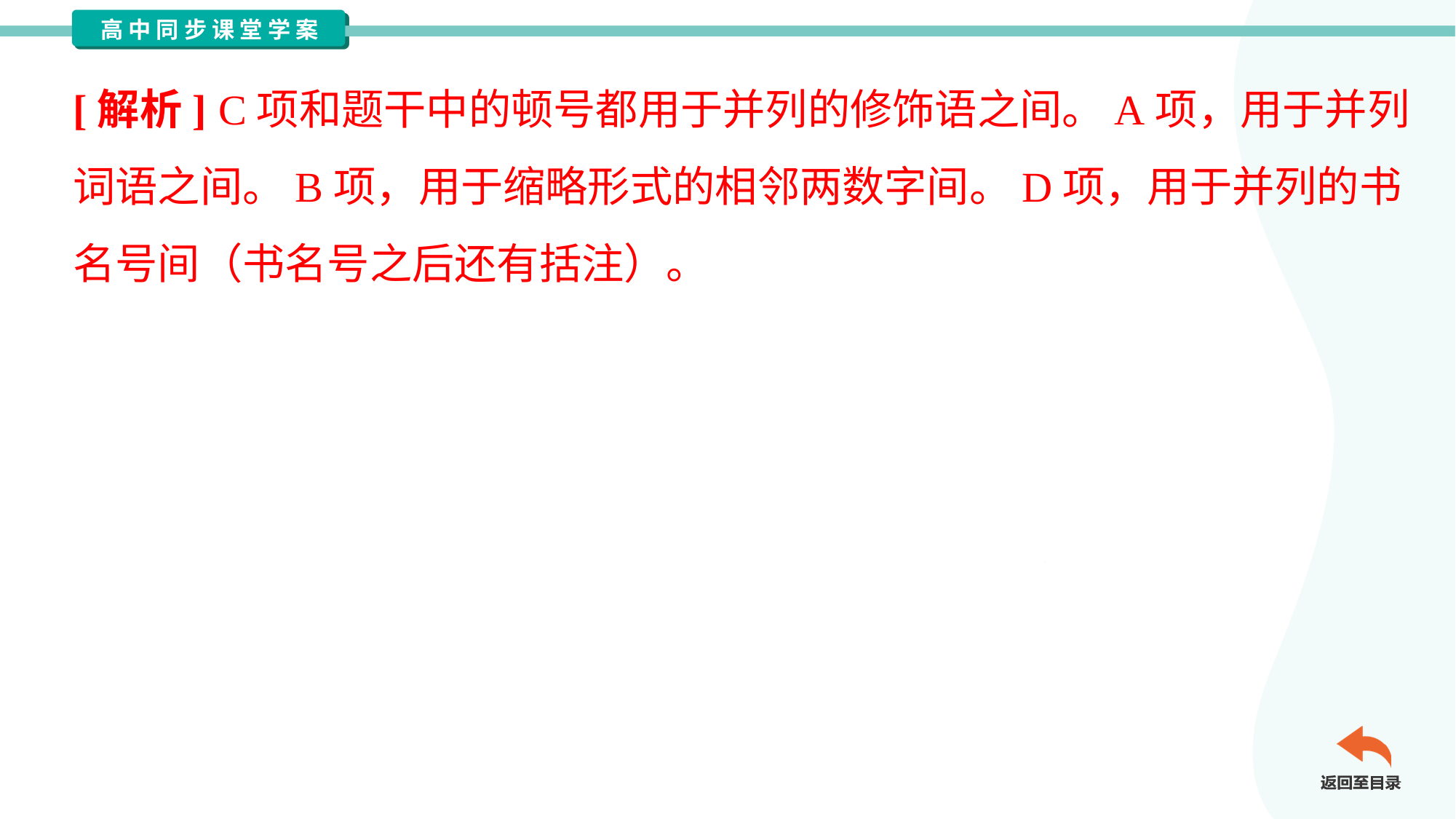

[解析] C项和题干中的顿号都用于并列的修饰语之间。A项，用于并列
词语之间。B项，用于缩略形式的相邻两数字间。D项，用于并列的书
名号间（书名号之后还有括注）。